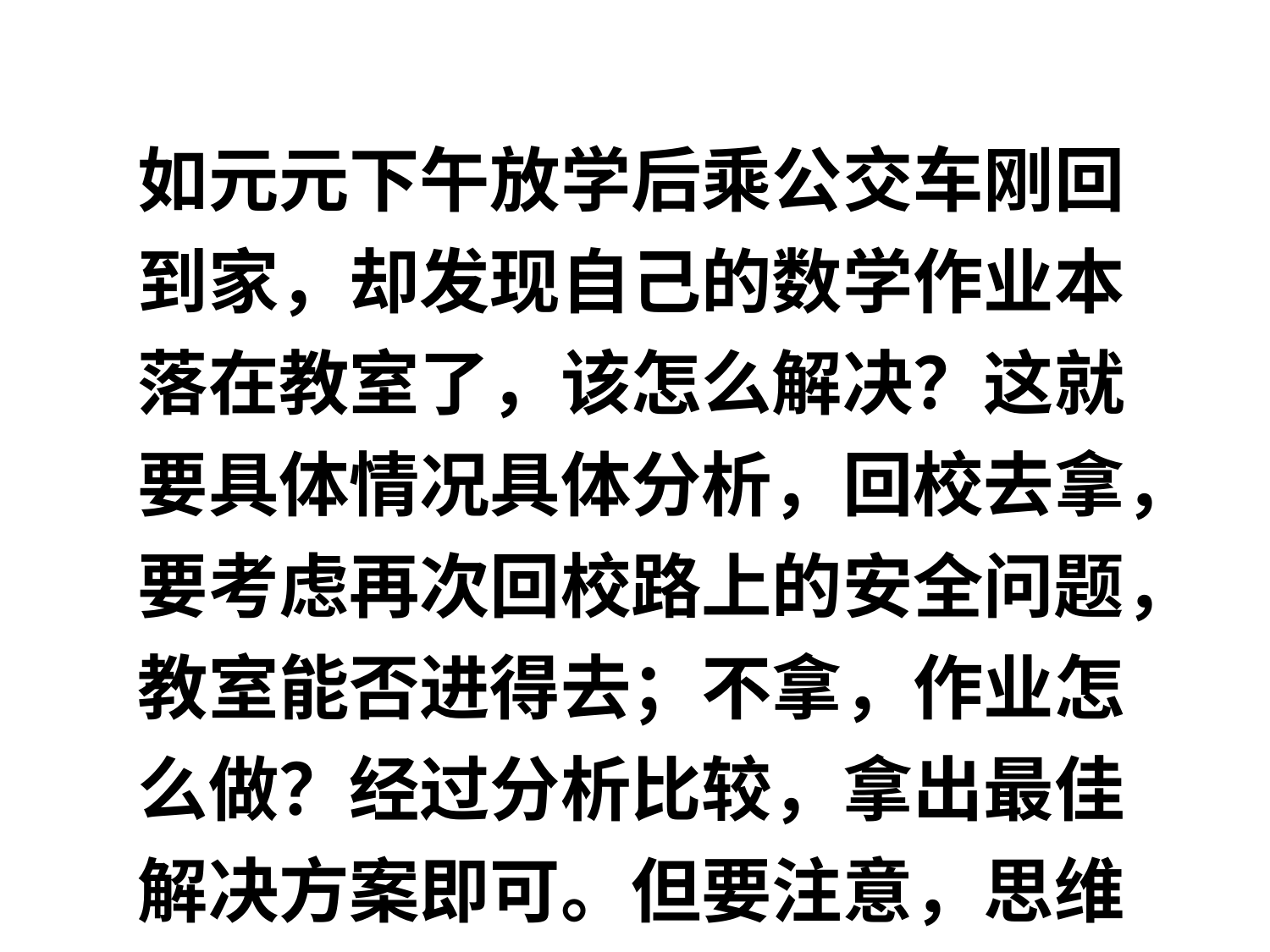

如元元下午放学后乘公交车刚回到家，却发现自己的数学作业本落在教室了，该怎么解决？这就要具体情况具体分析，回校去拿，要考虑再次回校路上的安全问题，教室能否进得去；不拿，作业怎么做？经过分析比较，拿出最佳解决方案即可。但要注意，思维过程，不是犹豫不决，而要沉着、果断。